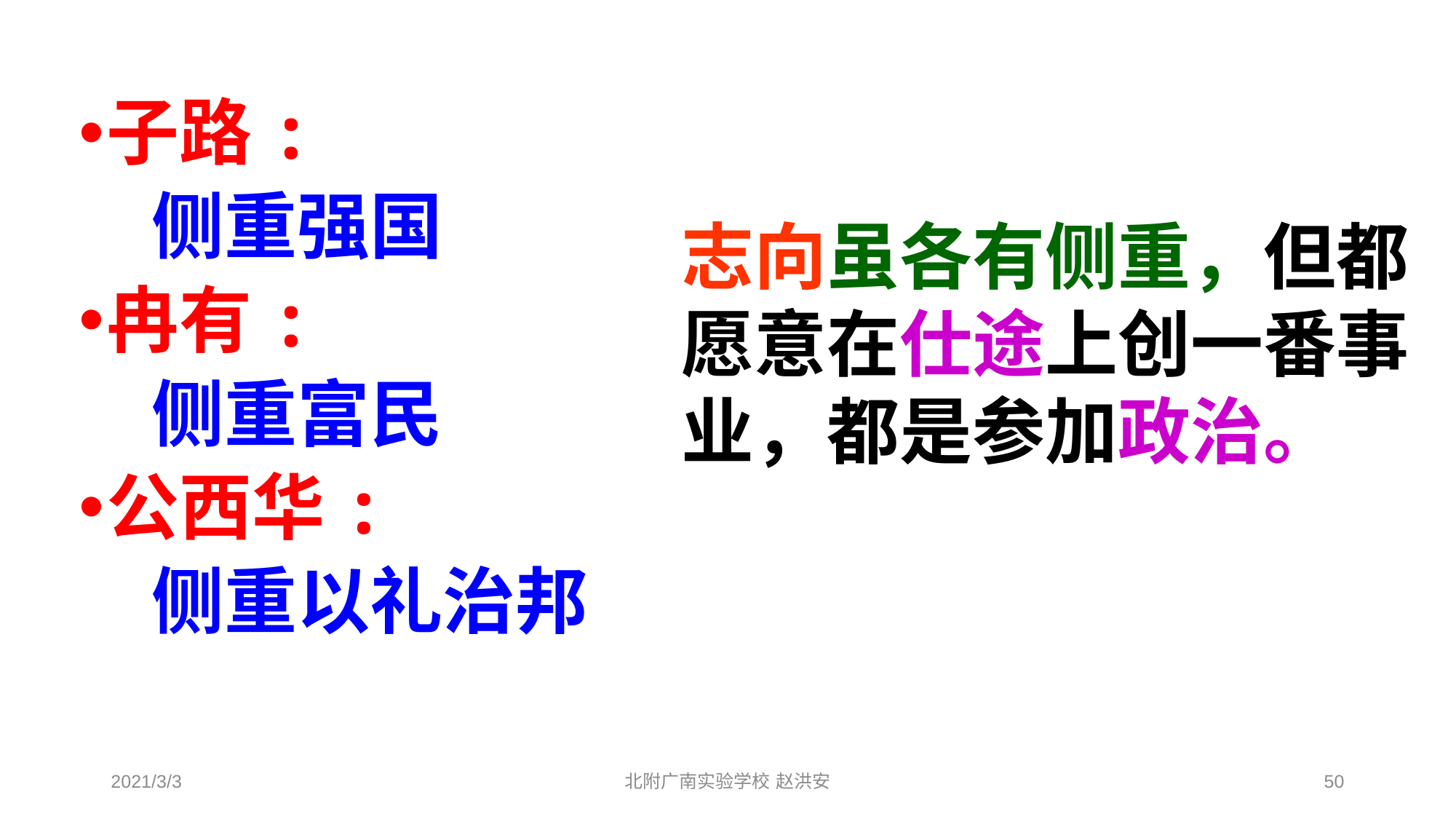

子路:
　侧重强国
冉有:
　侧重富民
公西华:
　侧重以礼治邦
志向虽各有侧重，但都愿意在仕途上创一番事业，都是参加政治。
2021/3/3
北附广南实验学校 赵洪安
50